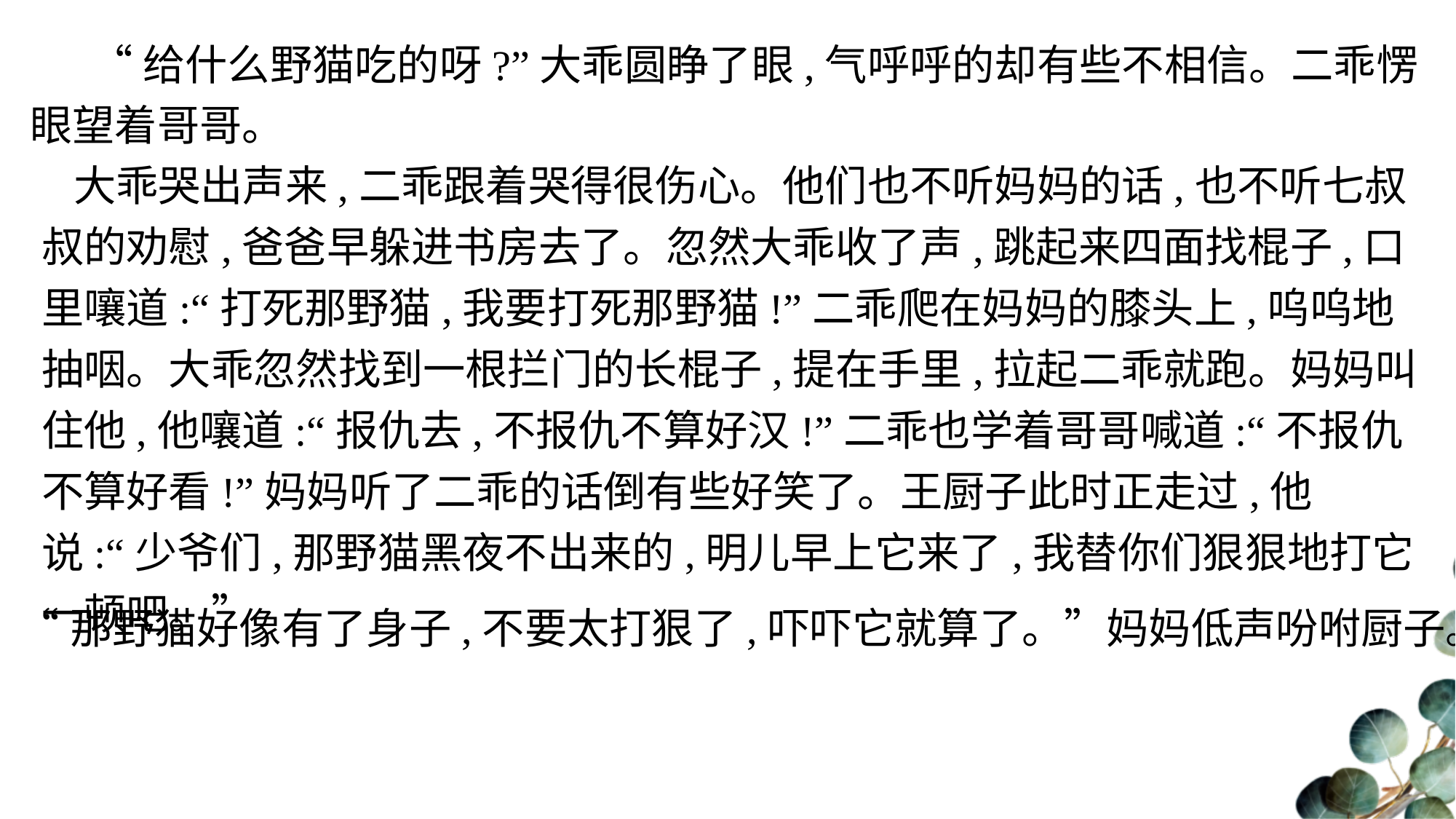

“给什么野猫吃的呀?”大乖圆睁了眼,气呼呼的却有些不相信。二乖愣眼望着哥哥。
大乖哭出声来,二乖跟着哭得很伤心。他们也不听妈妈的话,也不听七叔叔的劝慰,爸爸早躲进书房去了。忽然大乖收了声,跳起来四面找棍子,口里嚷道:“打死那野猫,我要打死那野猫!”二乖爬在妈妈的膝头上,呜呜地抽咽。大乖忽然找到一根拦门的长棍子,提在手里,拉起二乖就跑。妈妈叫住他,他嚷道:“报仇去,不报仇不算好汉!”二乖也学着哥哥喊道:“不报仇不算好看!”妈妈听了二乖的话倒有些好笑了。王厨子此时正走过,他说:“少爷们,那野猫黑夜不出来的,明儿早上它来了,我替你们狠狠地打它一顿吧。”
“那野猫好像有了身子,不要太打狠了,吓吓它就算了。”妈妈低声吩咐厨子。